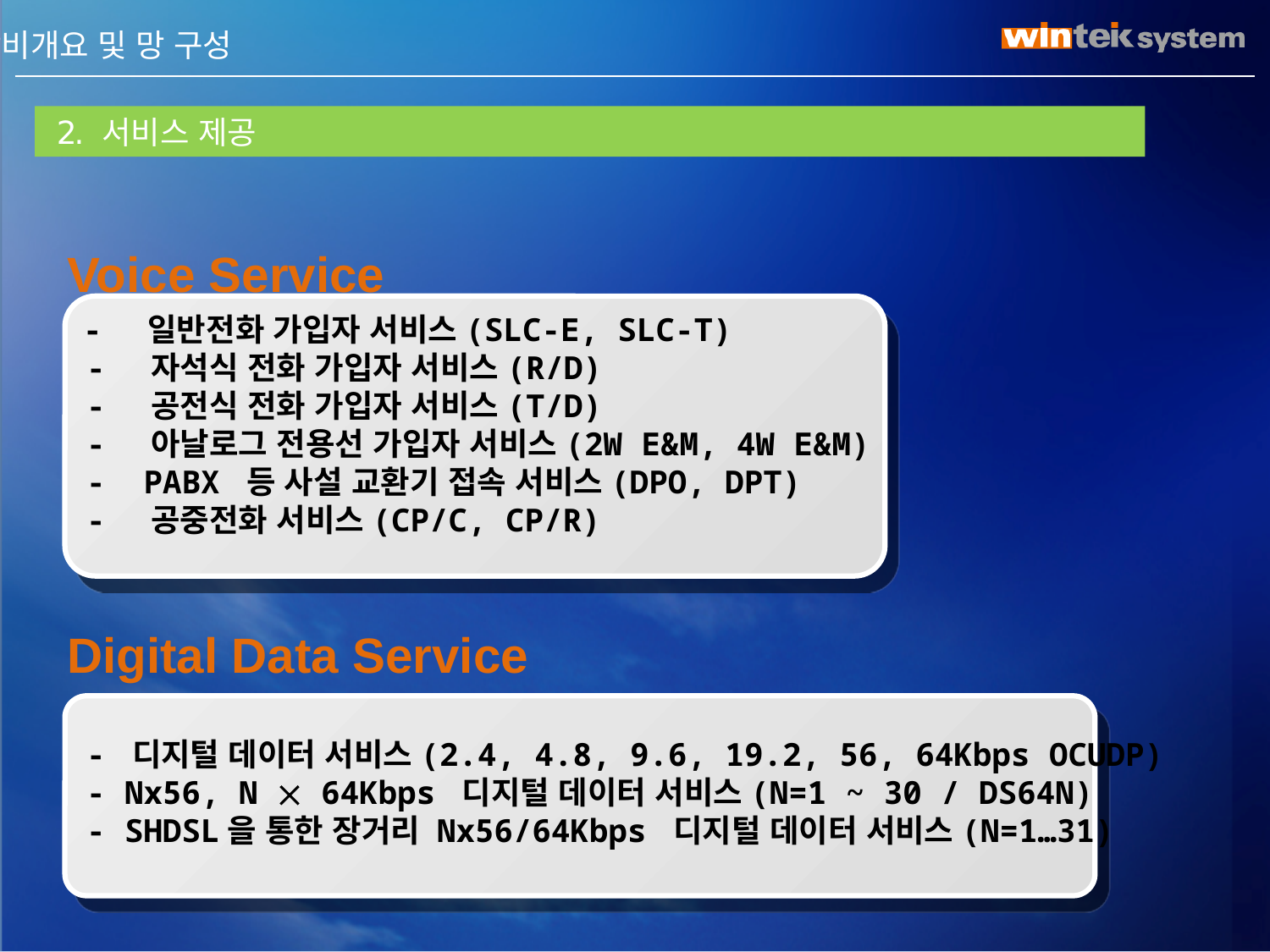

I. 장비개요 및 망 구성
 2. 서비스 제공
Voice Service
  -  일반전화 가입자 서비스(SLC-E, SLC-T)
 -  자석식 전화 가입자 서비스(R/D)
 -  공전식 전화 가입자 서비스(T/D)
 -  아날로그 전용선 가입자 서비스(2W E&M, 4W E&M)
 -  PABX 등 사설 교환기 접속 서비스(DPO, DPT)
 -  공중전화 서비스(CP/C, CP/R)

Digital Data Service

 - 디지털 데이터 서비스(2.4, 4.8, 9.6, 19.2, 56, 64Kbps OCUDP)
 - Nx56, N × 64Kbps 디지털 데이터 서비스(N=1 ~ 30 / DS64N)
 - SHDSL을 통한 장거리 Nx56/64Kbps 디지털 데이터 서비스(N=1…31)